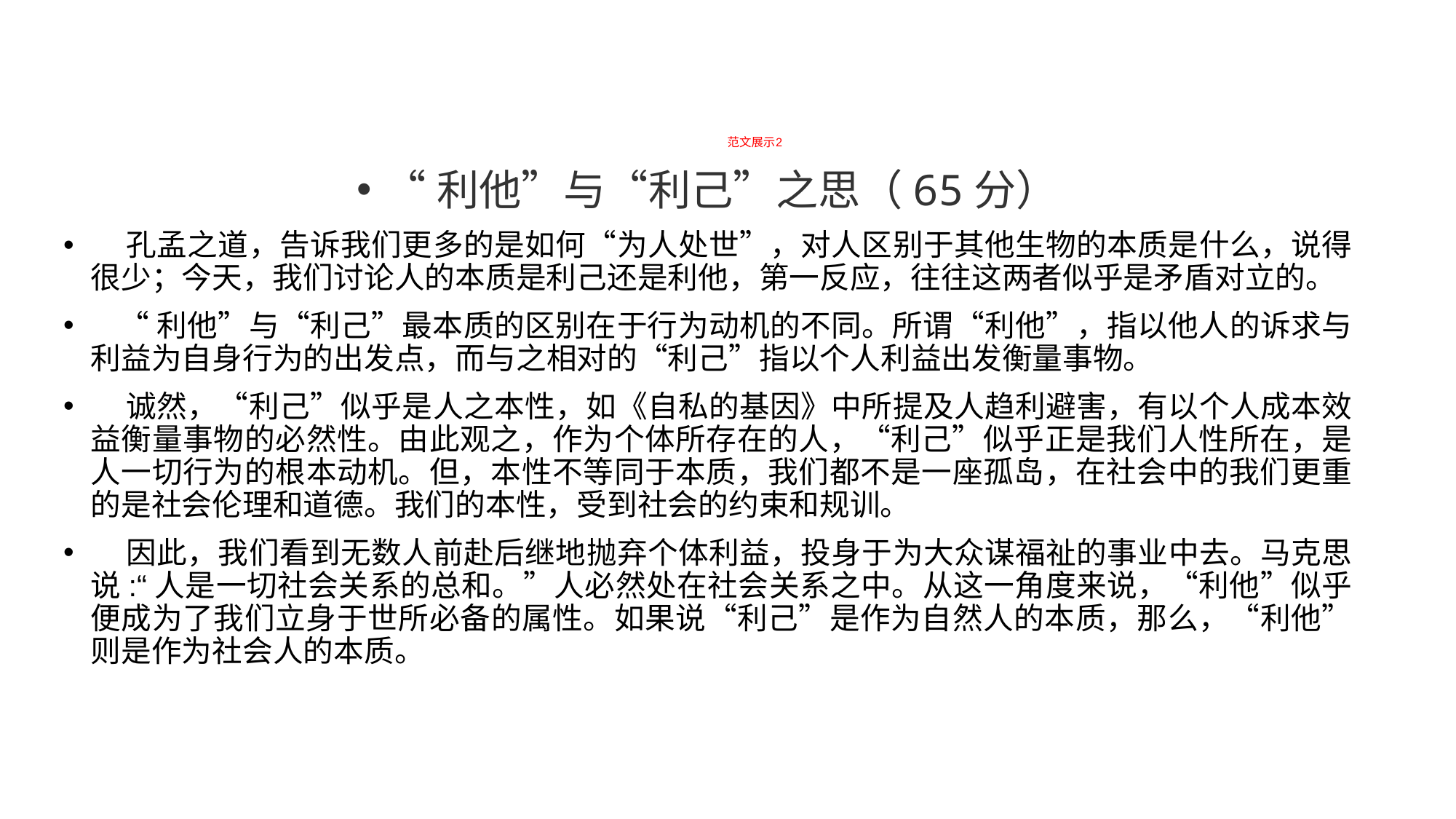

# 范文展示2
“利他”与“利己”之思（65分）
    孔孟之道，告诉我们更多的是如何“为人处世”，对人区别于其他生物的本质是什么，说得很少；今天，我们讨论人的本质是利己还是利他，第一反应，往往这两者似乎是矛盾对立的。
    “利他”与“利己”最本质的区别在于行为动机的不同。所谓“利他”，指以他人的诉求与利益为自身行为的出发点，而与之相对的“利己”指以个人利益出发衡量事物。
    诚然，“利己”似乎是人之本性，如《自私的基因》中所提及人趋利避害，有以个人成本效益衡量事物的必然性。由此观之，作为个体所存在的人，“利己”似乎正是我们人性所在，是人一切行为的根本动机。但，本性不等同于本质，我们都不是一座孤岛，在社会中的我们更重的是社会伦理和道德。我们的本性，受到社会的约束和规训。
    因此，我们看到无数人前赴后继地抛弃个体利益，投身于为大众谋福祉的事业中去。马克思说:“人是一切社会关系的总和。”人必然处在社会关系之中。从这一角度来说，“利他”似乎便成为了我们立身于世所必备的属性。如果说“利己”是作为自然人的本质，那么，“利他”则是作为社会人的本质。